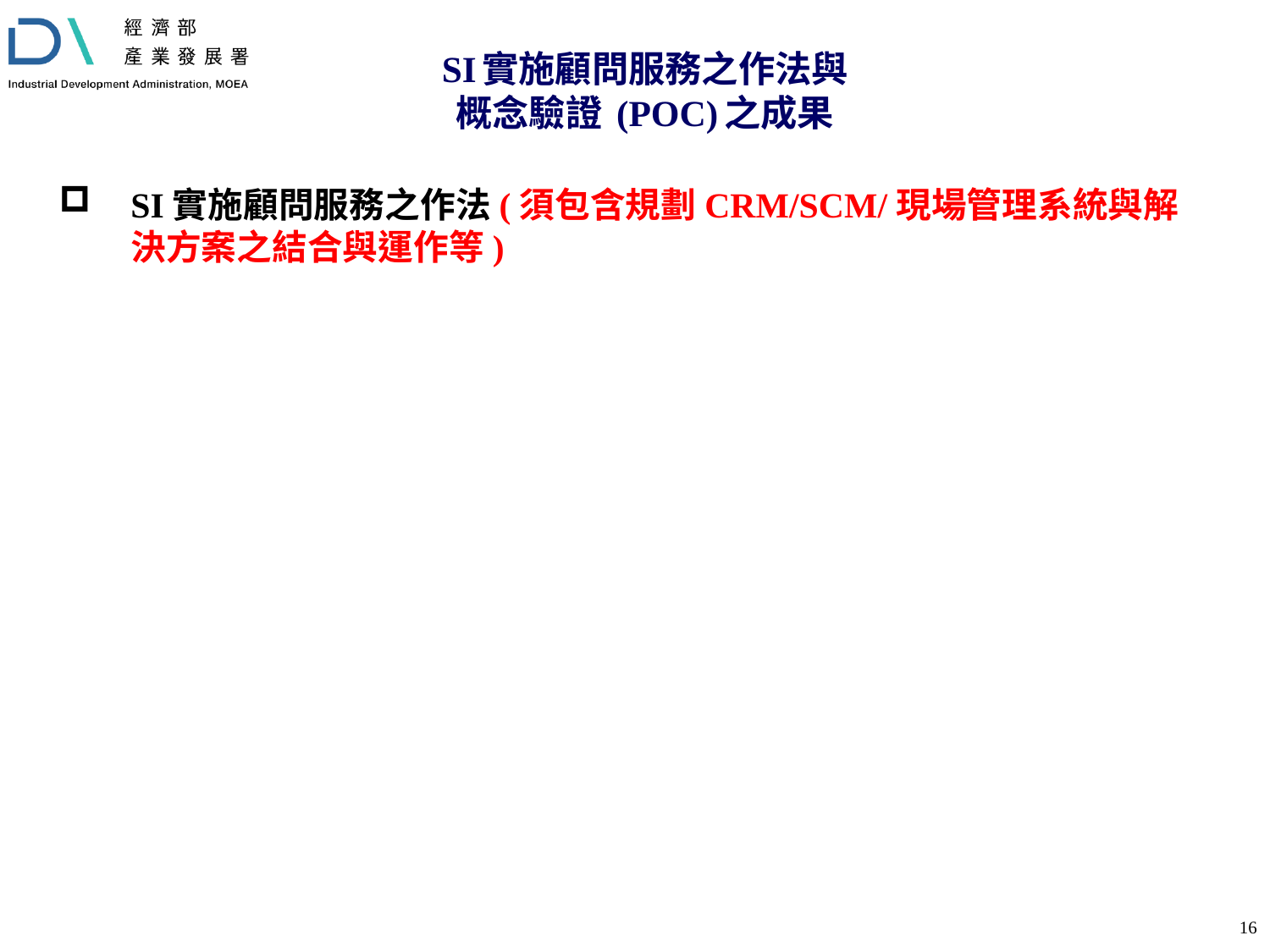

# SI實施顧問服務之作法與 概念驗證 (POC)之成果
SI實施顧問服務之作法(須包含規劃CRM/SCM/現場管理系統與解決方案之結合與運作等)
16